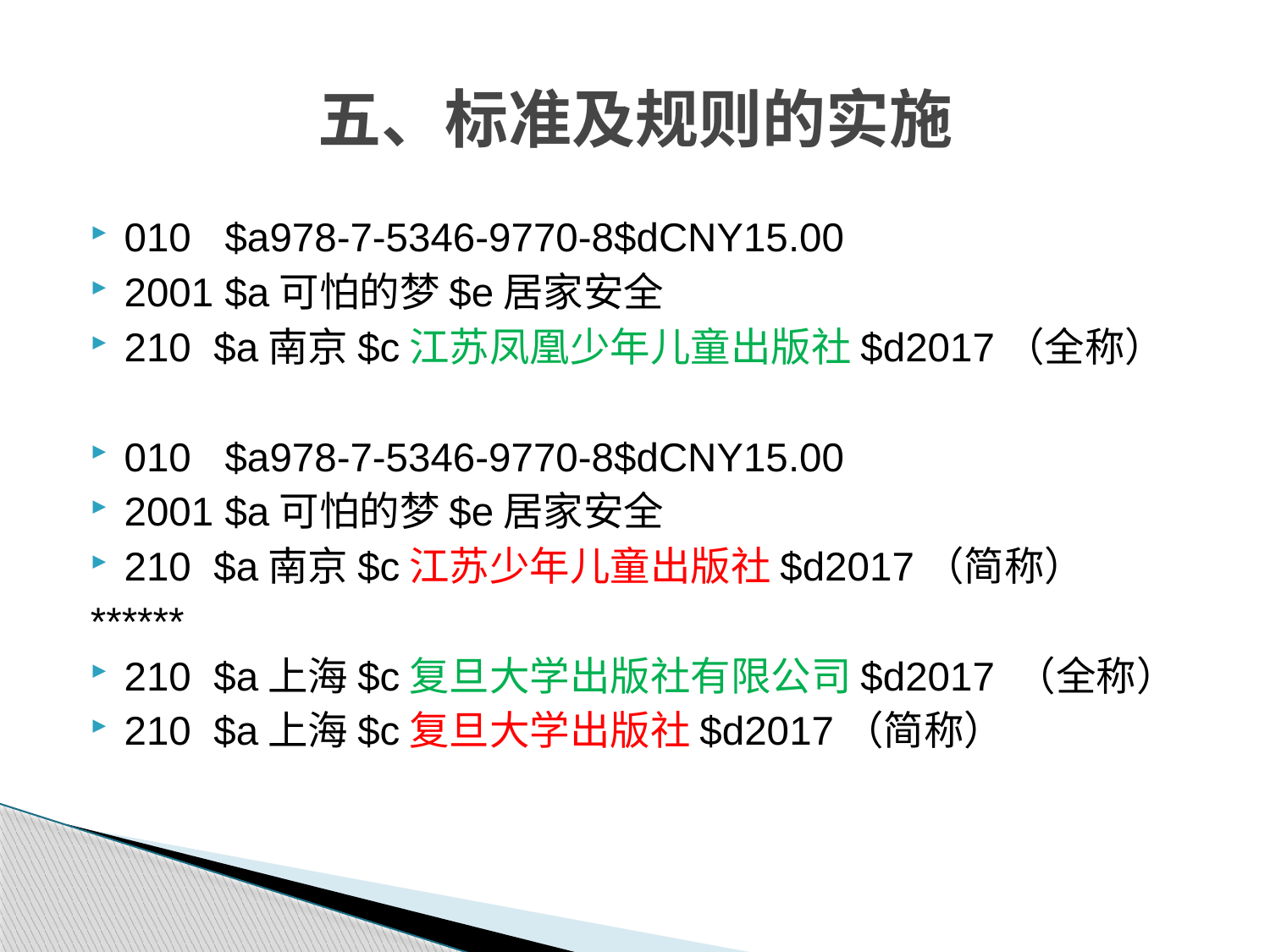

# 五、标准及规则的实施
010   $a978-7-5346-9770-8$dCNY15.00
2001 $a可怕的梦$e居家安全
210  $a南京$c江苏凤凰少年儿童出版社$d2017（全称）

010   $a978-7-5346-9770-8$dCNY15.00
2001 $a可怕的梦$e居家安全
210  $a南京$c江苏少年儿童出版社$d2017（简称）
******
210  $a上海$c复旦大学出版社有限公司$d2017 （全称）
210  $a上海$c复旦大学出版社$d2017（简称）